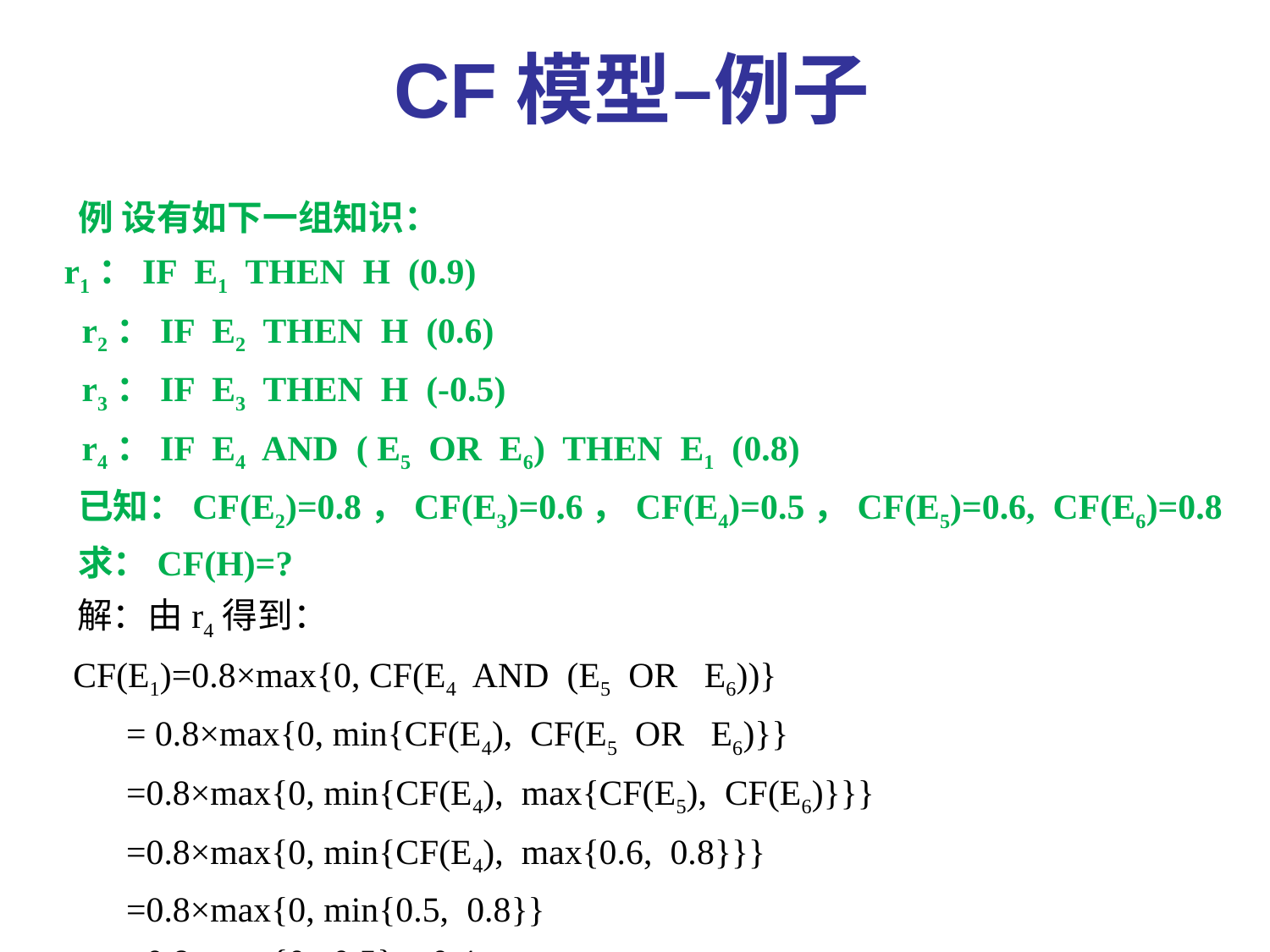

CF模型–例子
    例 设有如下一组知识：
   r1：IF  E1  THEN  H  (0.9)
     r2：IF  E2  THEN  H  (0.6)
     r3：IF  E3  THEN  H  (-0.5)
     r4：IF  E4  AND  ( E5  OR  E6)  THEN  E1  (0.8)
    已知：CF(E2)=0.8，CF(E3)=0.6，CF(E4)=0.5，CF(E5)=0.6,  CF(E6)=0.8
    求：CF(H)=?
    解：由r4得到：
    CF(E1)=0.8×max{0, CF(E4  AND  (E5  OR   E6))}
          = 0.8×max{0, min{CF(E4),  CF(E5  OR   E6)}}
          =0.8×max{0, min{CF(E4),  max{CF(E5),  CF(E6)}}}
          =0.8×max{0, min{CF(E4),  max{0.6,  0.8}}}
          =0.8×max{0, min{0.5,  0.8}}
          =0.8×max{0,  0.5} = 0.4